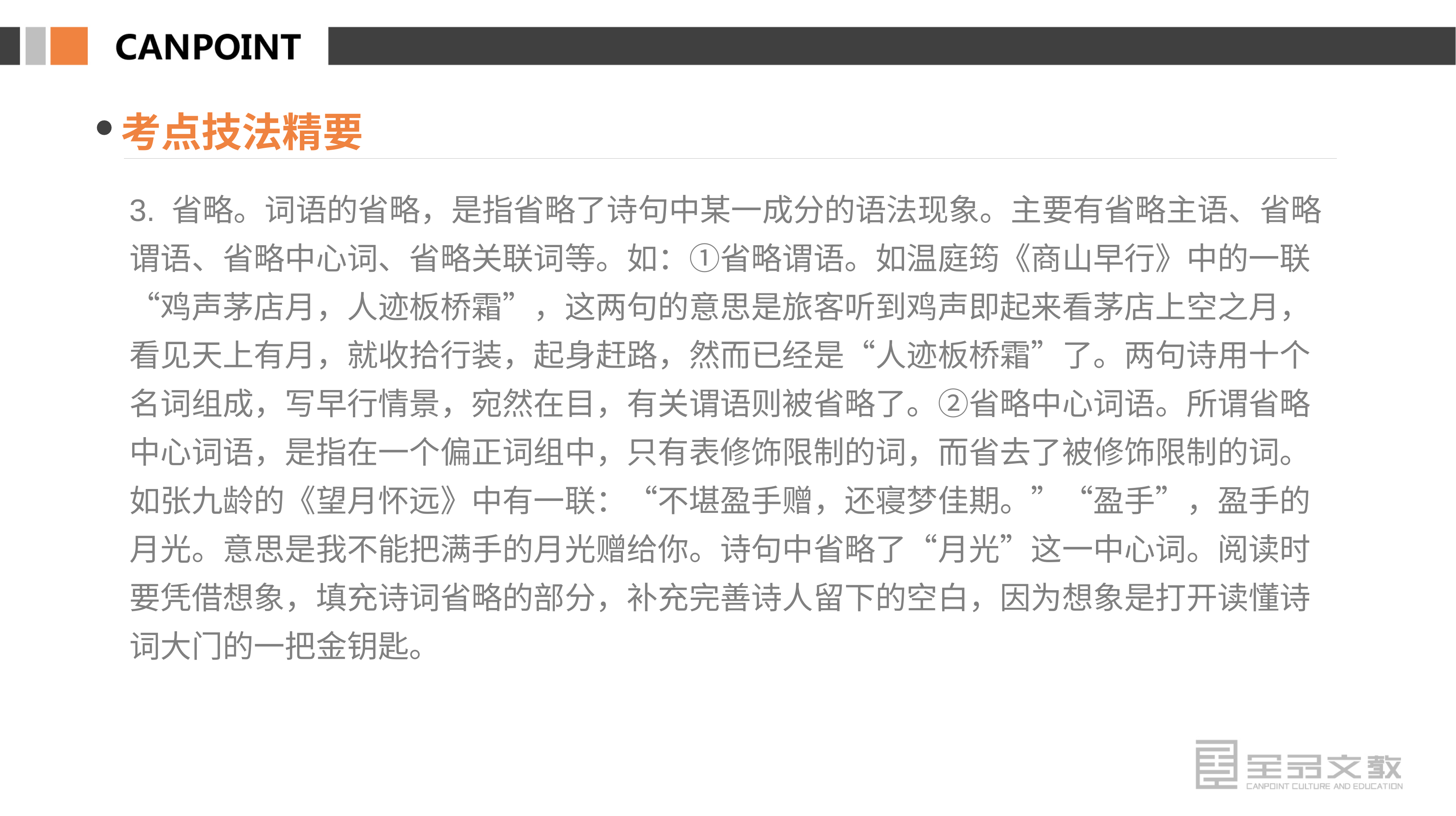

考点技法精要

3. 省略。词语的省略，是指省略了诗句中某一成分的语法现象。主要有省略主语、省略谓语、省略中心词、省略关联词等。如：①省略谓语。如温庭筠《商山早行》中的一联“鸡声茅店月，人迹板桥霜”，这两句的意思是旅客听到鸡声即起来看茅店上空之月，看见天上有月，就收拾行装，起身赶路，然而已经是“人迹板桥霜”了。两句诗用十个名词组成，写早行情景，宛然在目，有关谓语则被省略了。②省略中心词语。所谓省略中心词语，是指在一个偏正词组中，只有表修饰限制的词，而省去了被修饰限制的词。如张九龄的《望月怀远》中有一联：“不堪盈手赠，还寝梦佳期。”“盈手”，盈手的月光。意思是我不能把满手的月光赠给你。诗句中省略了“月光”这一中心词。阅读时要凭借想象，填充诗词省略的部分，补充完善诗人留下的空白，因为想象是打开读懂诗词大门的一把金钥匙。